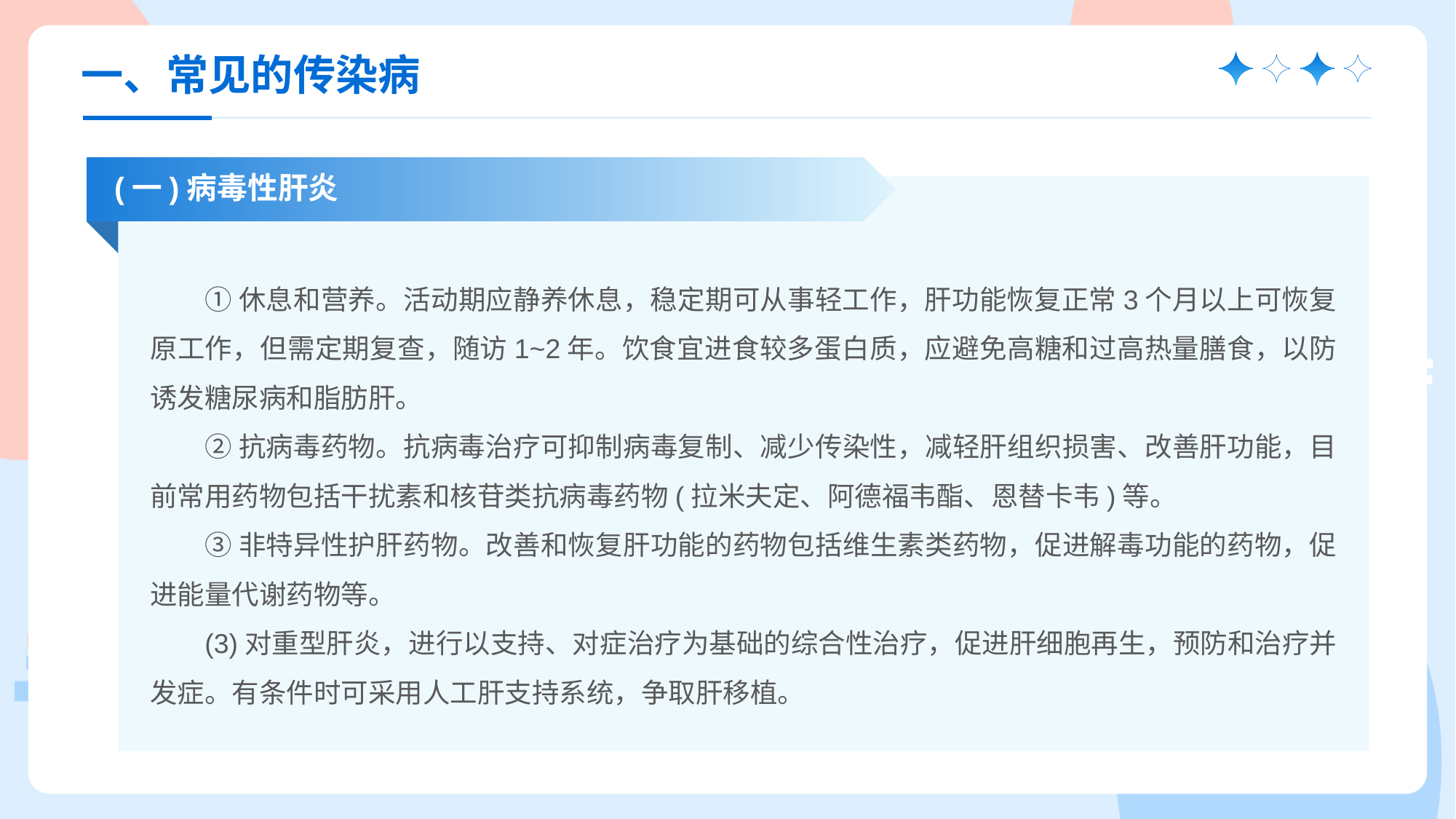

一、常见的传染病
(一)病毒性肝炎

①休息和营养。活动期应静养休息，稳定期可从事轻工作，肝功能恢复正常3个月以上可恢复原工作，但需定期复查，随访1~2年。饮食宜进食较多蛋白质，应避免高糖和过高热量膳食，以防诱发糖尿病和脂肪肝。
②抗病毒药物。抗病毒治疗可抑制病毒复制、减少传染性，减轻肝组织损害、改善肝功能，目前常用药物包括干扰素和核苷类抗病毒药物(拉米夫定、阿德福韦酯、恩替卡韦)等。
③非特异性护肝药物。改善和恢复肝功能的药物包括维生素类药物，促进解毒功能的药物，促进能量代谢药物等。
(3)对重型肝炎，进行以支持、对症治疗为基础的综合性治疗，促进肝细胞再生，预防和治疗并发症。有条件时可采用人工肝支持系统，争取肝移植。